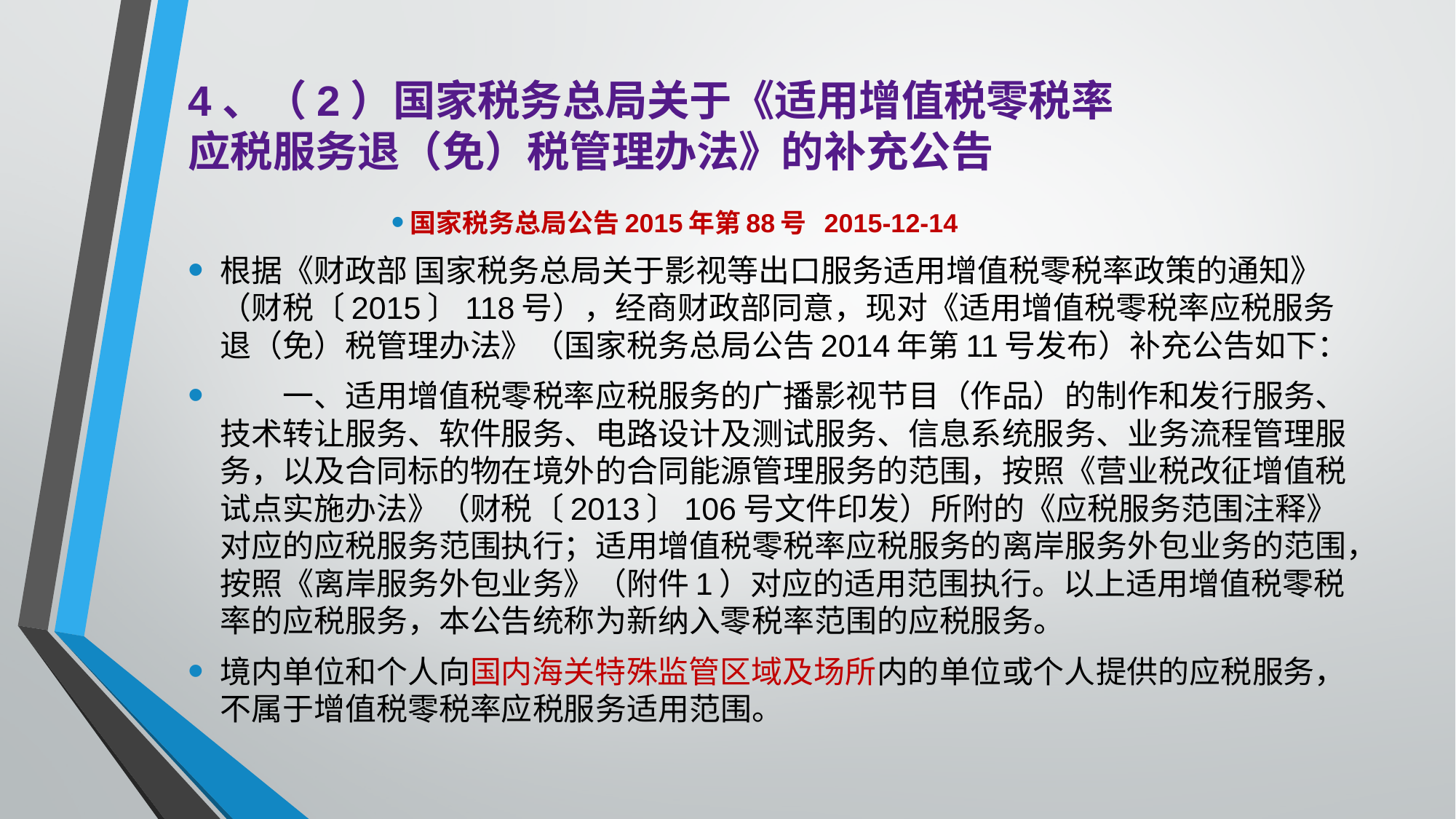

# 4、（2）国家税务总局关于《适用增值税零税率 应税服务退（免）税管理办法》的补充公告
国家税务总局公告2015年第88号  2015-12-14
根据《财政部 国家税务总局关于影视等出口服务适用增值税零税率政策的通知》（财税〔2015〕118号），经商财政部同意，现对《适用增值税零税率应税服务退（免）税管理办法》（国家税务总局公告2014年第11号发布）补充公告如下：
　　一、适用增值税零税率应税服务的广播影视节目（作品）的制作和发行服务、技术转让服务、软件服务、电路设计及测试服务、信息系统服务、业务流程管理服务，以及合同标的物在境外的合同能源管理服务的范围，按照《营业税改征增值税试点实施办法》（财税〔2013〕106号文件印发）所附的《应税服务范围注释》对应的应税服务范围执行；适用增值税零税率应税服务的离岸服务外包业务的范围，按照《离岸服务外包业务》（附件1）对应的适用范围执行。以上适用增值税零税率的应税服务，本公告统称为新纳入零税率范围的应税服务。
境内单位和个人向国内海关特殊监管区域及场所内的单位或个人提供的应税服务，不属于增值税零税率应税服务适用范围。